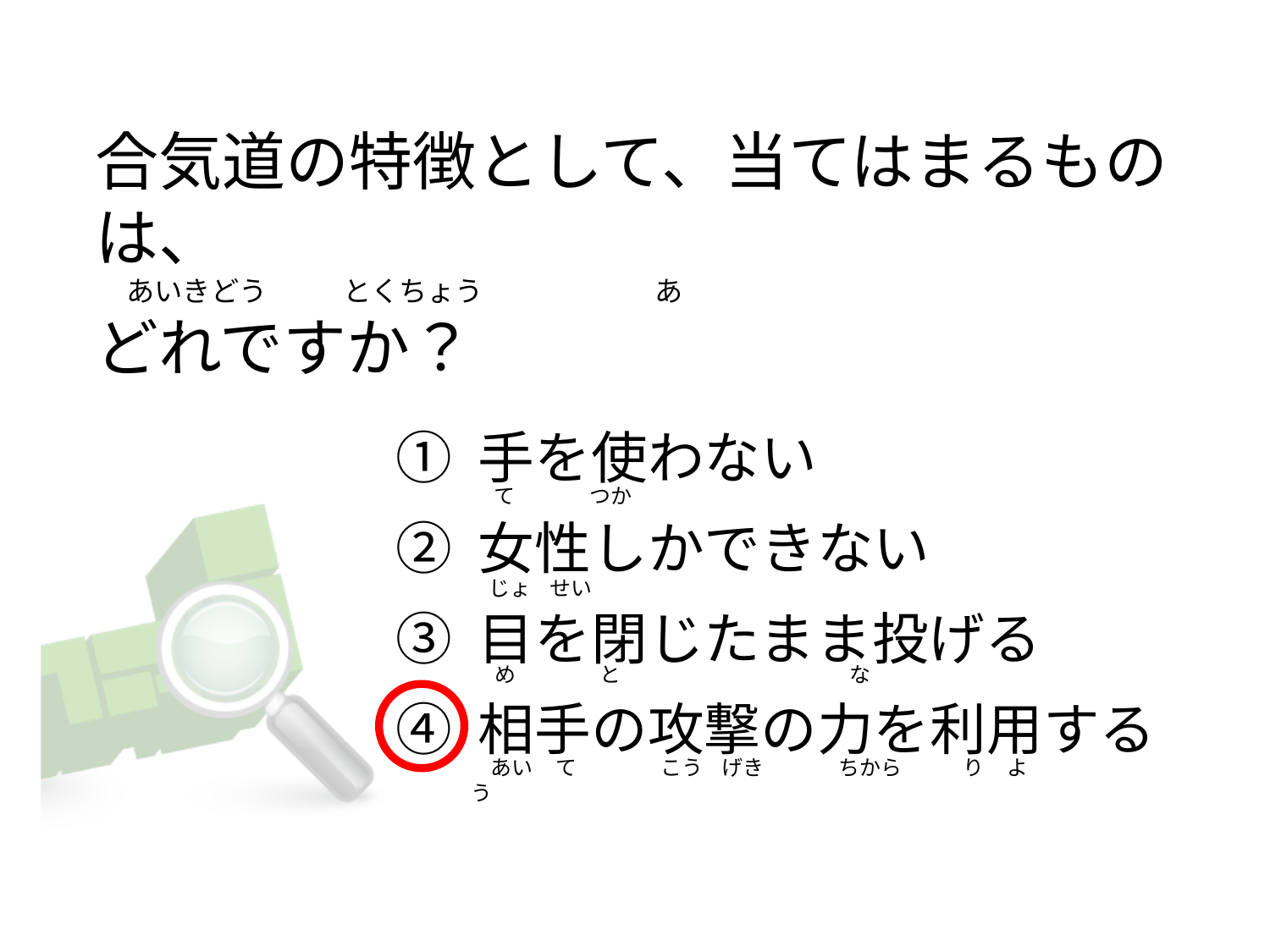

# 合気道の特徴として、当てはまるものは、      あいきどう            とくちょう                           あ どれですか？
① 手を使わない
② 女性しかできない
③ 目を閉じたまま投げる
④ 相手の攻撃の力を利用する
   て                つか
  じょ    せい
    め                  と                                                 な

   あい     て                  こう    げき                ちから             り     よう